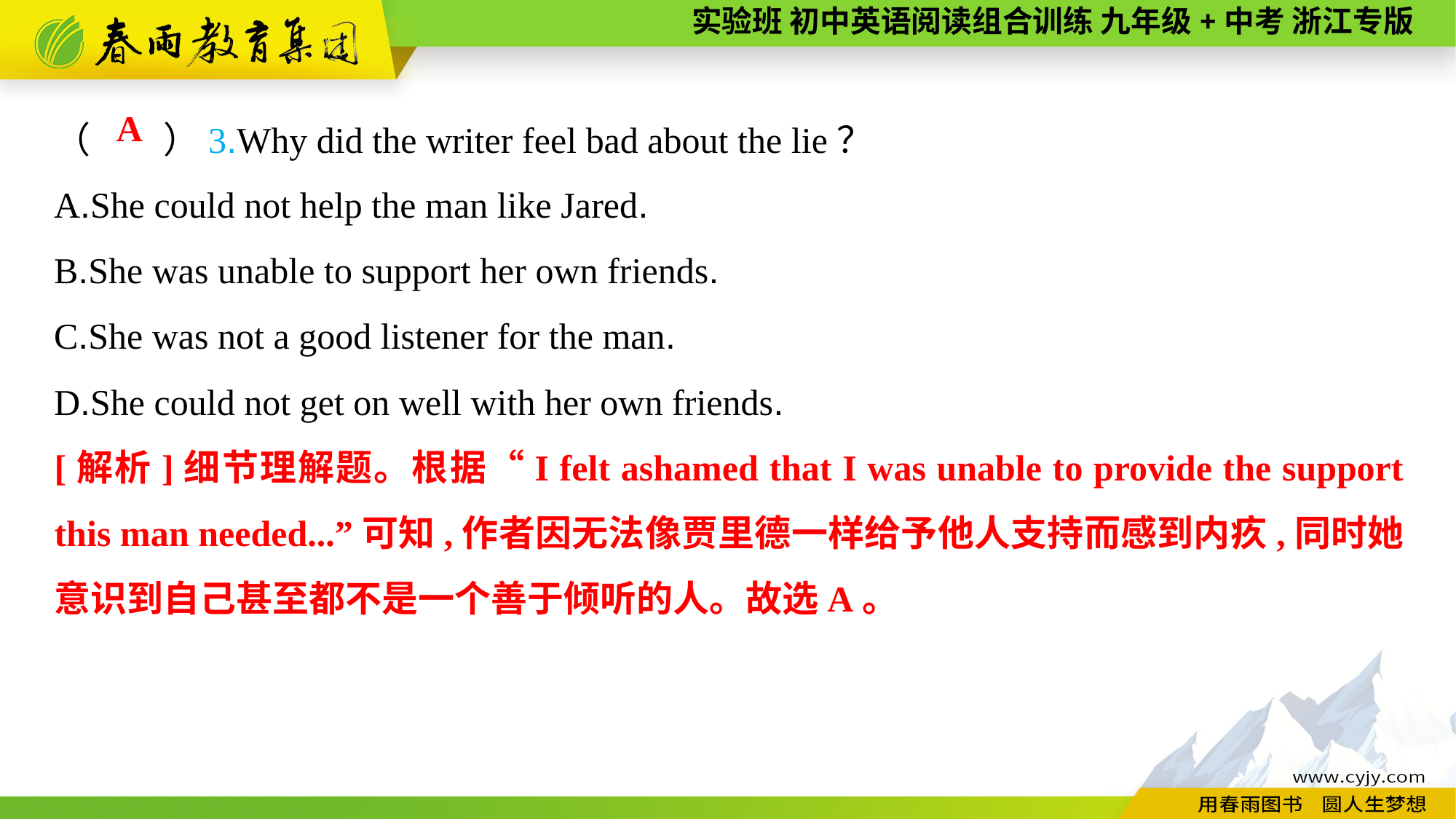

（　　）3.Why did the writer feel bad about the lie？
A.She could not help the man like Jared.
B.She was unable to support her own friends.
C.She was not a good listener for the man.
D.She could not get on well with her own friends.
A
[解析]细节理解题。根据“I felt ashamed that I was unable to provide the support this man needed...”可知,作者因无法像贾里德一样给予他人支持而感到内疚,同时她意识到自己甚至都不是一个善于倾听的人。故选A。